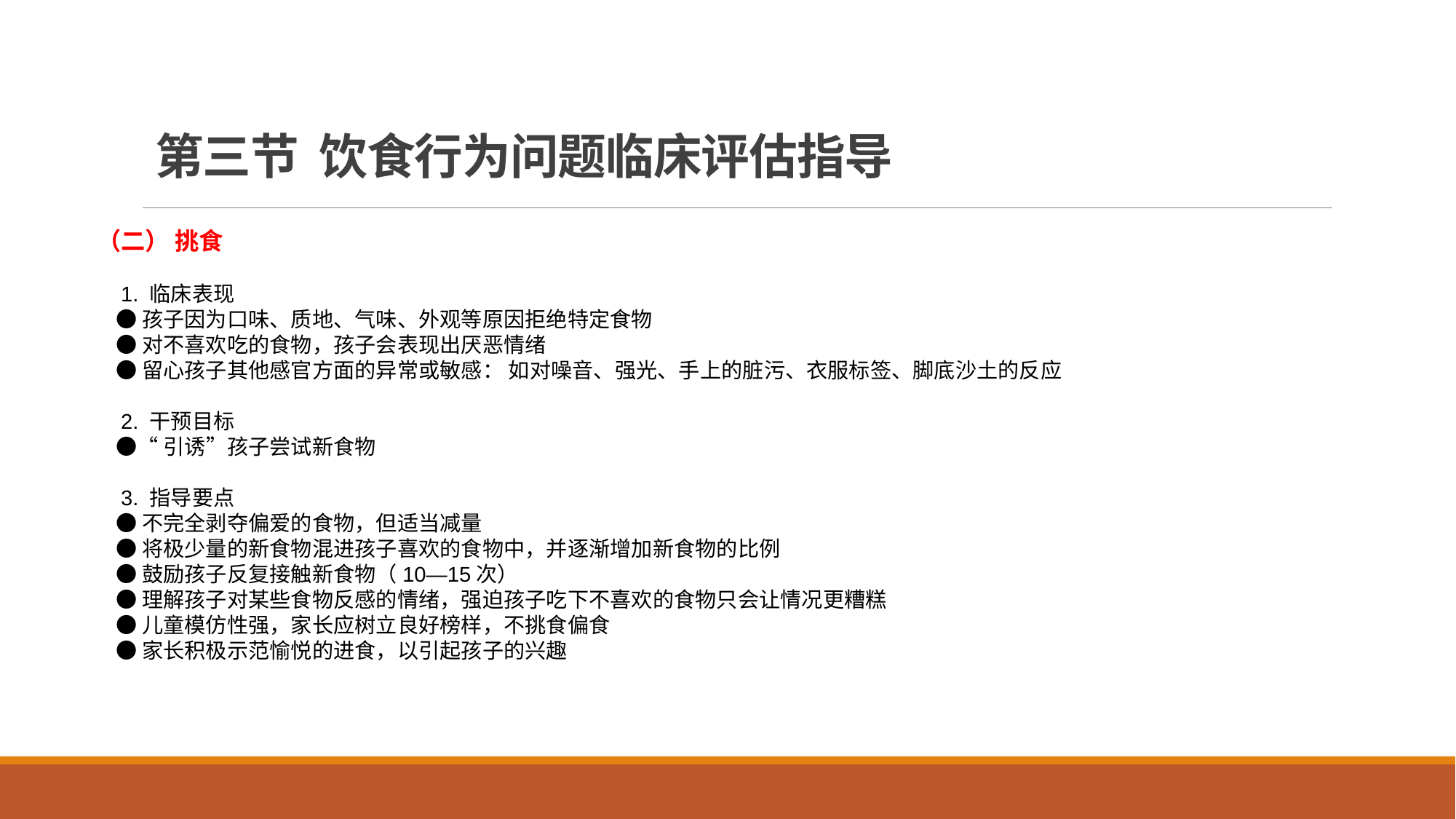

# 第三节  饮食行为问题临床评估指导
（二） 挑食

    1. 临床表现
    ●孩子因为口味、质地、气味、外观等原因拒绝特定食物
    ●对不喜欢吃的食物，孩子会表现出厌恶情绪
    ●留心孩子其他感官方面的异常或敏感： 如对噪音、强光、手上的脏污、衣服标签、脚底沙土的反应

    2. 干预目标
    ●“引诱”孩子尝试新食物

    3. 指导要点
    ●不完全剥夺偏爱的食物，但适当减量
    ●将极少量的新食物混进孩子喜欢的食物中，并逐渐增加新食物的比例
    ●鼓励孩子反复接触新食物（10—15次）
    ●理解孩子对某些食物反感的情绪，强迫孩子吃下不喜欢的食物只会让情况更糟糕
    ●儿童模仿性强，家长应树立良好榜样，不挑食偏食
    ●家长积极示范愉悦的进食，以引起孩子的兴趣